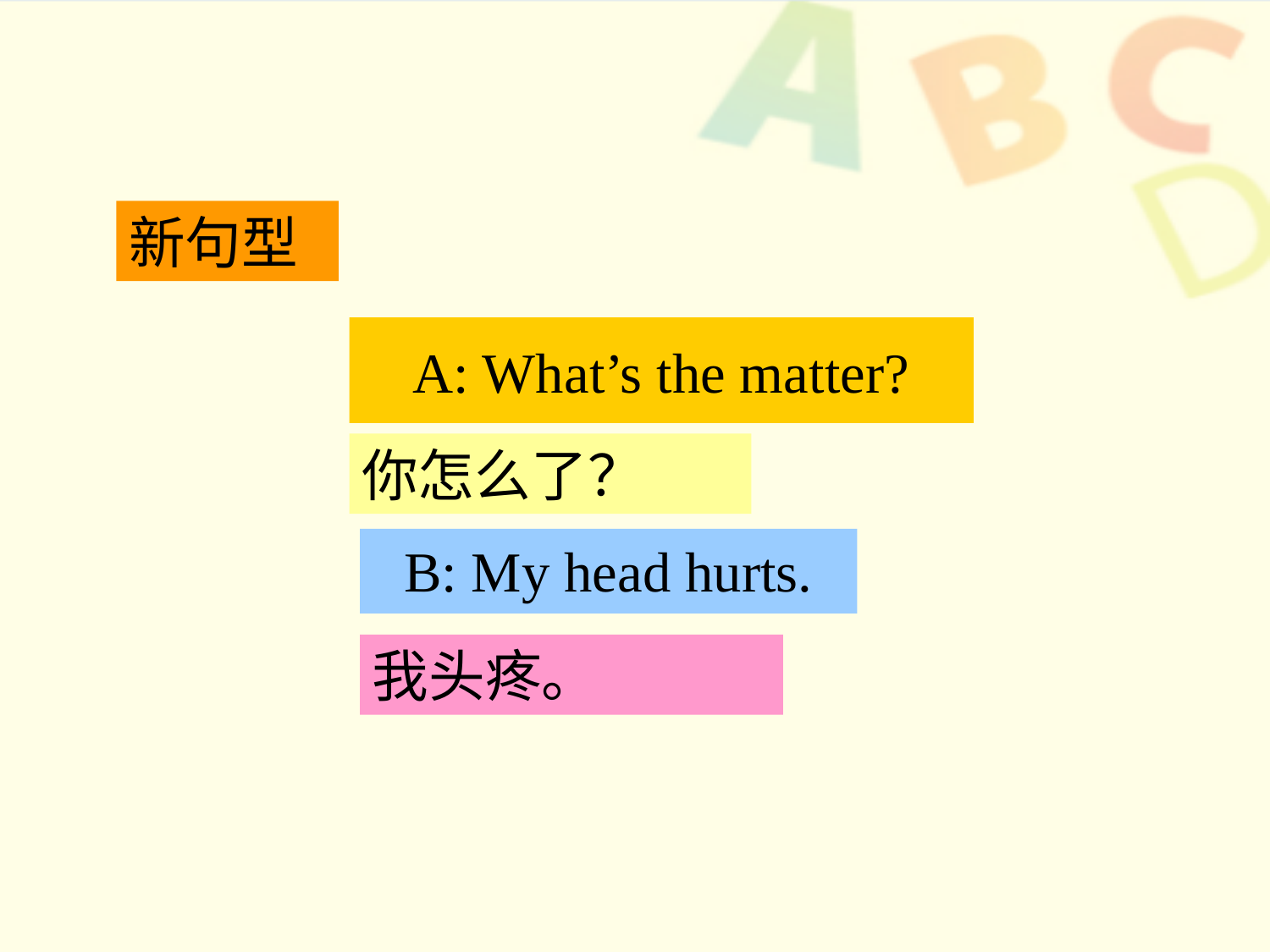

新句型
# A: What’s the matter?
你怎么了？
B: My head hurts.
我头疼。